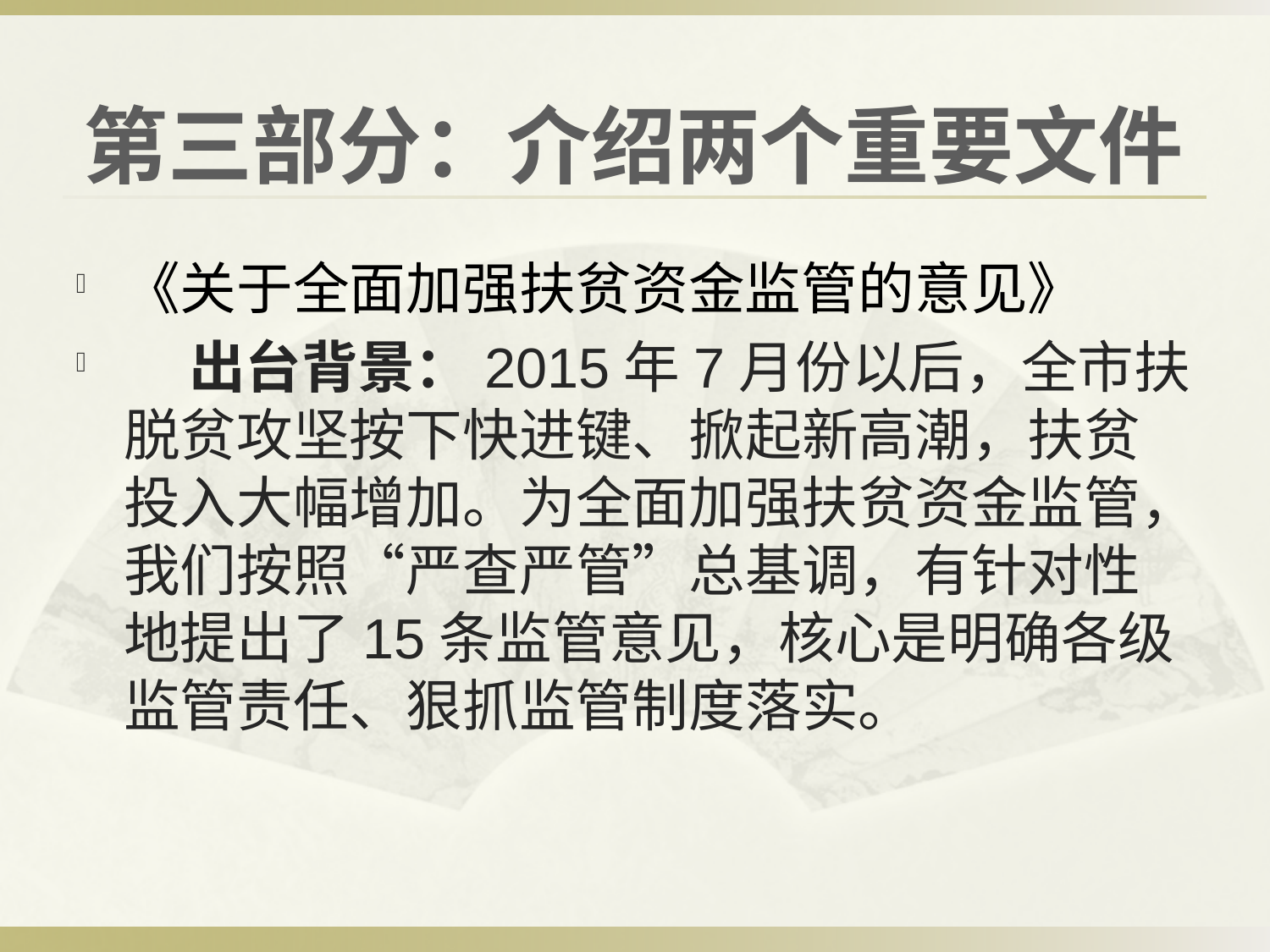

第三部分：介绍两个重要文件
《关于全面加强扶贫资金监管的意见》
    出台背景：2015年7月份以后，全市扶脱贫攻坚按下快进键、掀起新高潮，扶贫投入大幅增加。为全面加强扶贫资金监管，我们按照“严查严管”总基调，有针对性地提出了15条监管意见，核心是明确各级监管责任、狠抓监管制度落实。